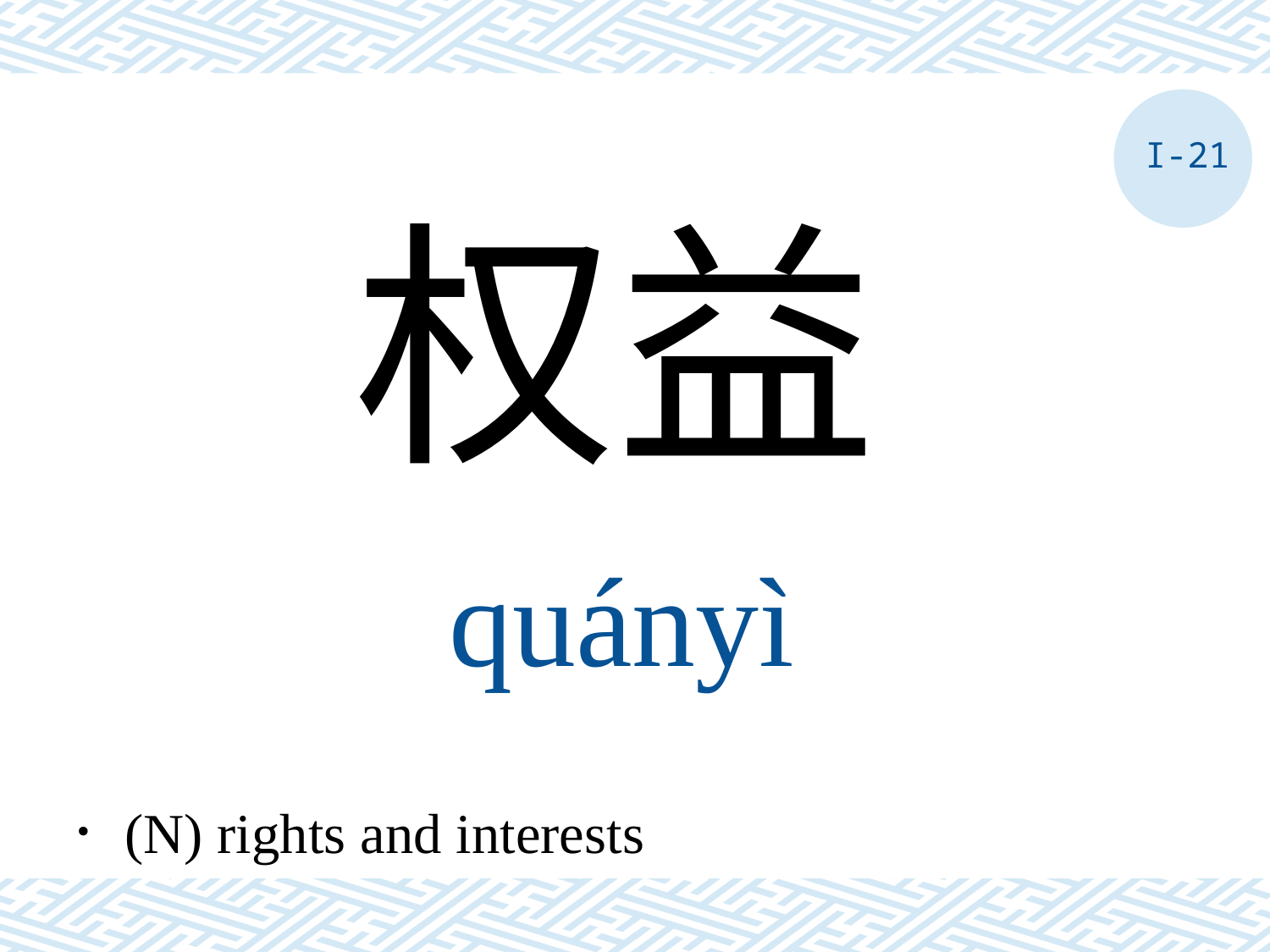

I-21

权益
quányì
．(N) rights and interests